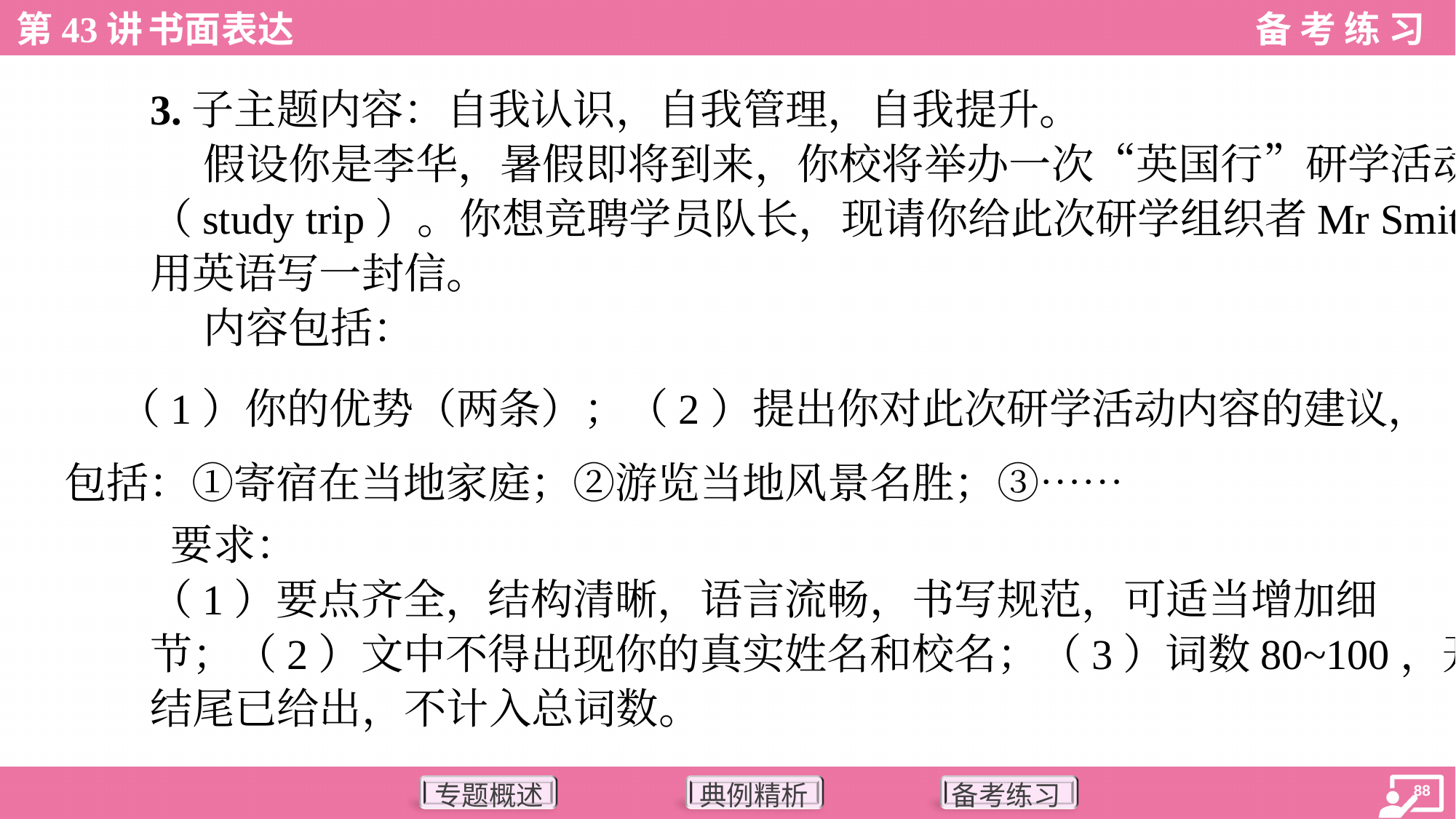

3.子主题内容：自我认识，自我管理，自我提升。
    假设你是李华，暑假即将到来，你校将举办一次“英国行”研学活动
（study trip）。你想竞聘学员队长，现请你给此次研学组织者Mr Smith
用英语写一封信。
    内容包括：
    （1）你的优势（两条）；（2）提出你对此次研学活动内容的建议，
包括：①寄宿在当地家庭；②游览当地风景名胜；③……
 要求：
（1）要点齐全，结构清晰，语言流畅，书写规范，可适当增加细
节；（2）文中不得出现你的真实姓名和校名；（3）词数80~100，开头、
结尾已给出，不计入总词数。